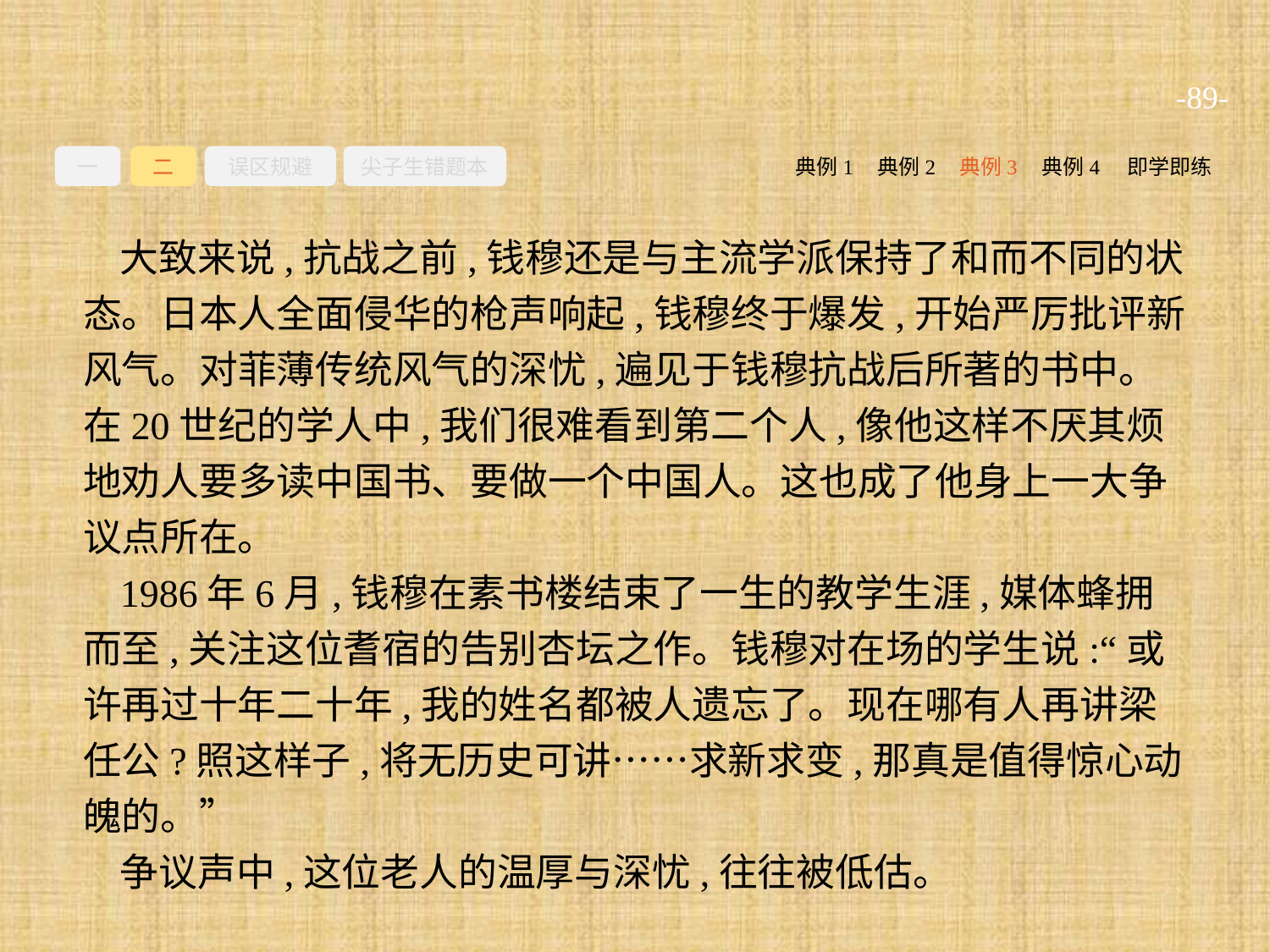

-89-
一
二
误区规避
尖子生错题本
典例2
典例3
典例4
即学即练
典例1
大致来说,抗战之前,钱穆还是与主流学派保持了和而不同的状态。日本人全面侵华的枪声响起,钱穆终于爆发,开始严厉批评新风气。对菲薄传统风气的深忧,遍见于钱穆抗战后所著的书中。在20世纪的学人中,我们很难看到第二个人,像他这样不厌其烦地劝人要多读中国书、要做一个中国人。这也成了他身上一大争议点所在。
1986年6月,钱穆在素书楼结束了一生的教学生涯,媒体蜂拥而至,关注这位耆宿的告别杏坛之作。钱穆对在场的学生说:“或许再过十年二十年,我的姓名都被人遗忘了。现在哪有人再讲梁任公?照这样子,将无历史可讲……求新求变,那真是值得惊心动魄的。”
争议声中,这位老人的温厚与深忧,往往被低估。